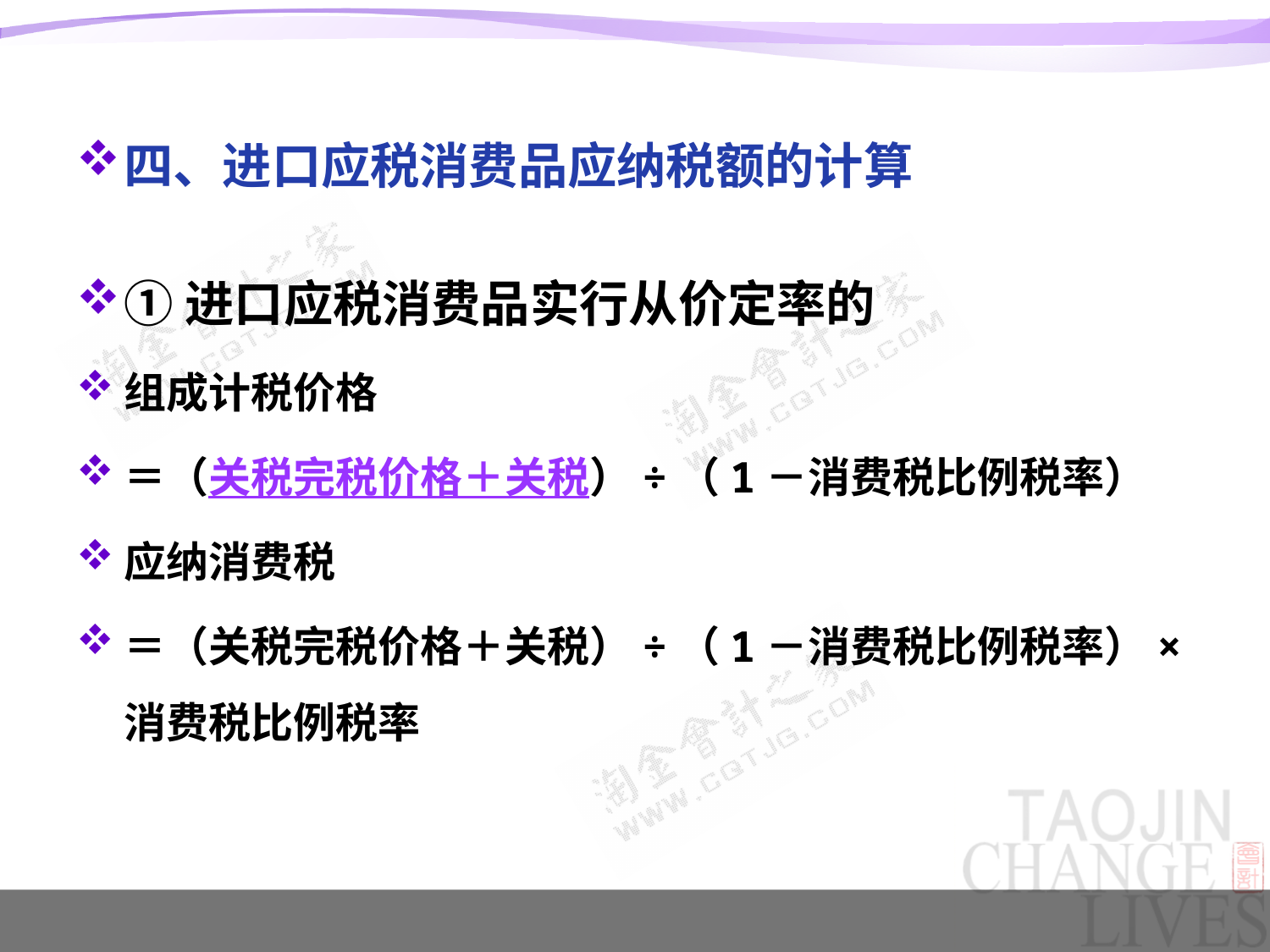

#
四、进口应税消费品应纳税额的计算

①进口应税消费品实行从价定率的
组成计税价格
＝（关税完税价格＋关税）÷（1－消费税比例税率）
应纳消费税
＝（关税完税价格＋关税）÷（1－消费税比例税率）×消费税比例税率